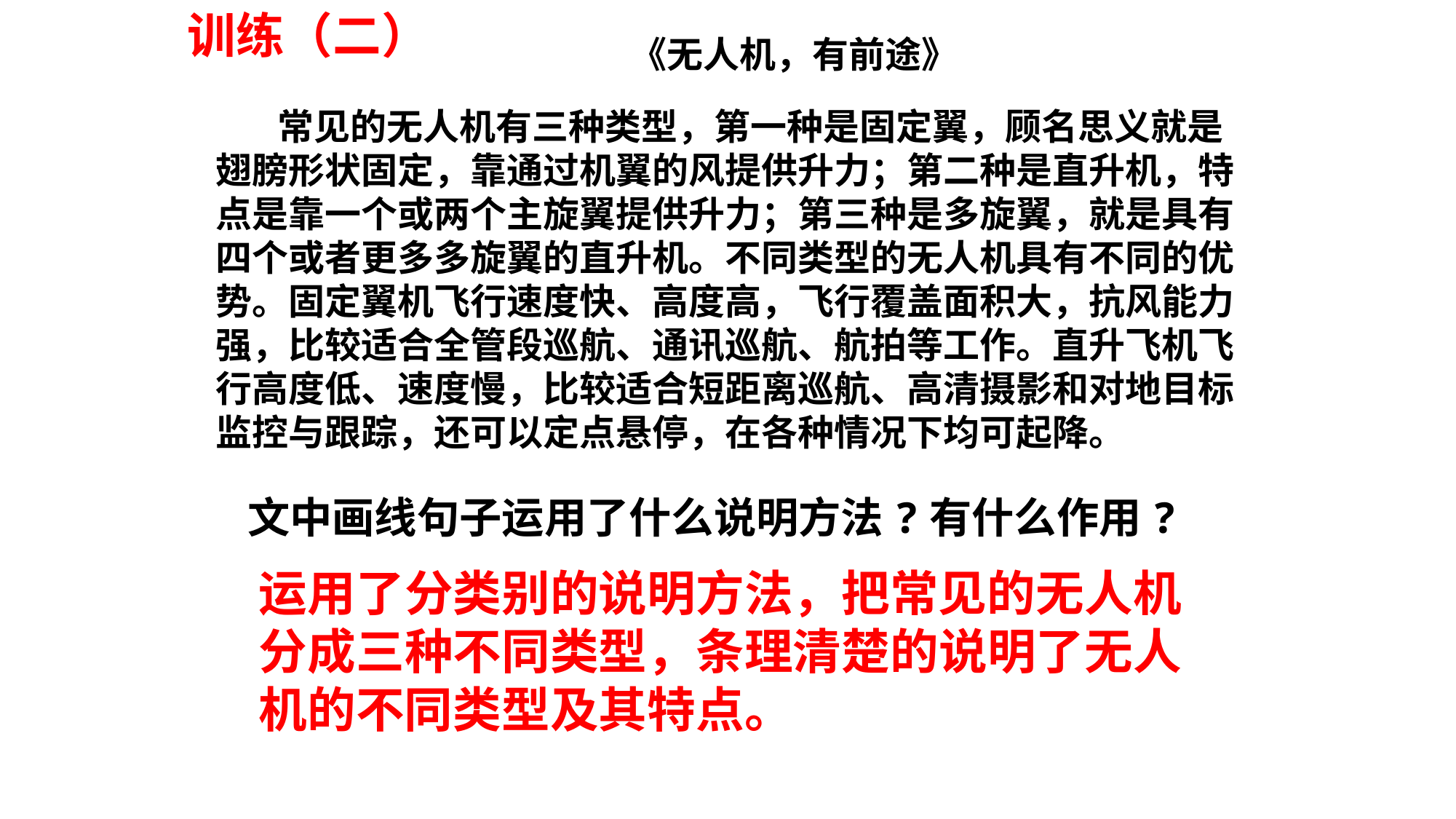

训练（二）
《无人机，有前途》
  常见的无人机有三种类型，第一种是固定翼，顾名思义就是翅膀形状固定，靠通过机翼的风提供升力；第二种是直升机，特点是靠一个或两个主旋翼提供升力；第三种是多旋翼，就是具有四个或者更多多旋翼的直升机。不同类型的无人机具有不同的优势。固定翼机飞行速度快、高度高，飞行覆盖面积大，抗风能力强，比较适合全管段巡航、通讯巡航、航拍等工作。直升飞机飞行高度低、速度慢，比较适合短距离巡航、高清摄影和对地目标监控与跟踪，还可以定点悬停，在各种情况下均可起降。
文中画线句子运用了什么说明方法?有什么作用?
运用了分类别的说明方法，把常见的无人机分成三种不同类型，条理清楚的说明了无人机的不同类型及其特点。